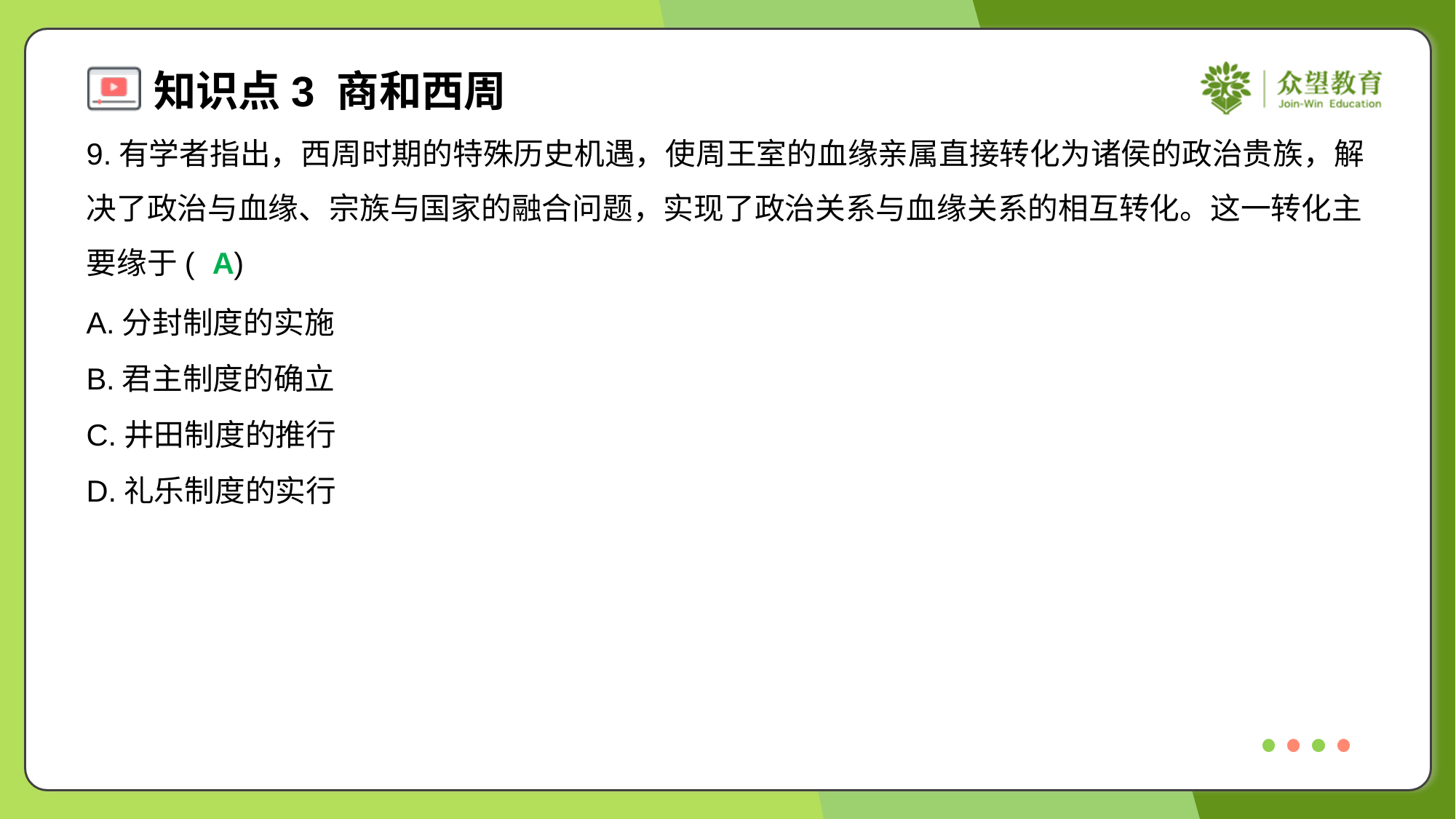

9.有学者指出，西周时期的特殊历史机遇，使周王室的血缘亲属直接转化为诸侯的政治贵族，解
决了政治与血缘、宗族与国家的融合问题，实现了政治关系与血缘关系的相互转化。这一转化主
要缘于(     )
A
A.分封制度的实施
B.君主制度的确立
C.井田制度的推行
D.礼乐制度的实行